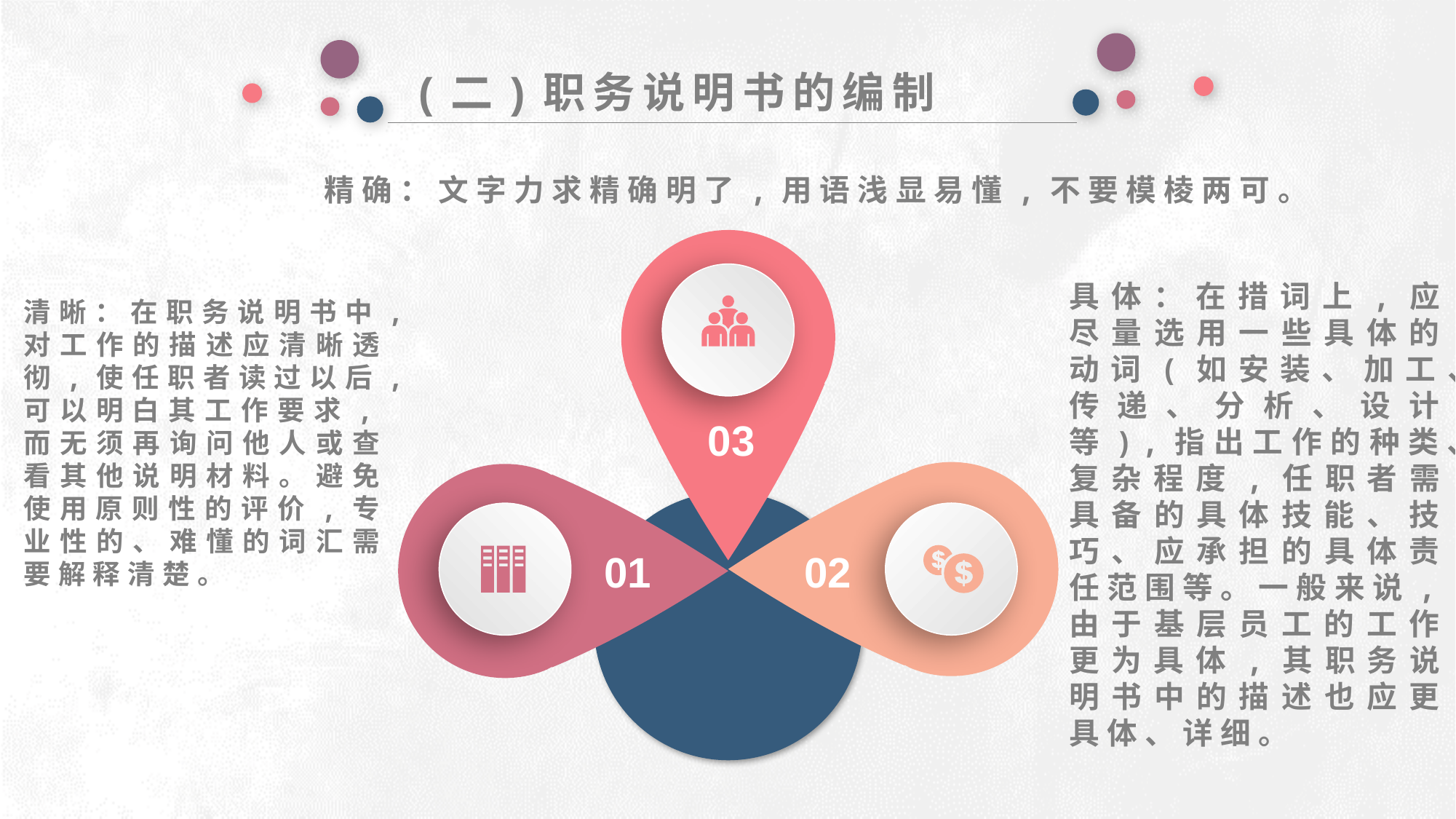

(二)职务说明书的编制

精确：文字力求精确明了,用语浅显易懂,不要模棱两可。

e7d195523061f1c0deeec63e560781cfd59afb0ea006f2a87ABB68BF51EA6619813959095094C18C62A12F549504892A4AAA8C1554C6663626E05CA27F281A14E6983772AFC3FB97135759321DEA3D70CCCB10945EC5A0322096E752803368C2184698845E3CCD6DB7F651295A8E4F3FDC19EA64A2B4A4AC1434B55AAE41CF0BF61B375C23F3039959E085EE760725AA

具体：在措词上,应尽量选用一些具体的动词(如安装、加工、传递、分析、设计等),指出工作的种类、复杂程度,任职者需具备的具体技能、技巧、应承担的具体责任范围等。一般来说,由于基层员工的工作更为具体,其职务说明书中的描述也应更具体、详细。
清晰：在职务说明书中,对工作的描述应清晰透彻,使任职者读过以后,可以明白其工作要求,而无须再询问他人或查看其他说明材料。避免使用原则性的评价,专业性的、难懂的词汇需要解释清楚。
03

01

02